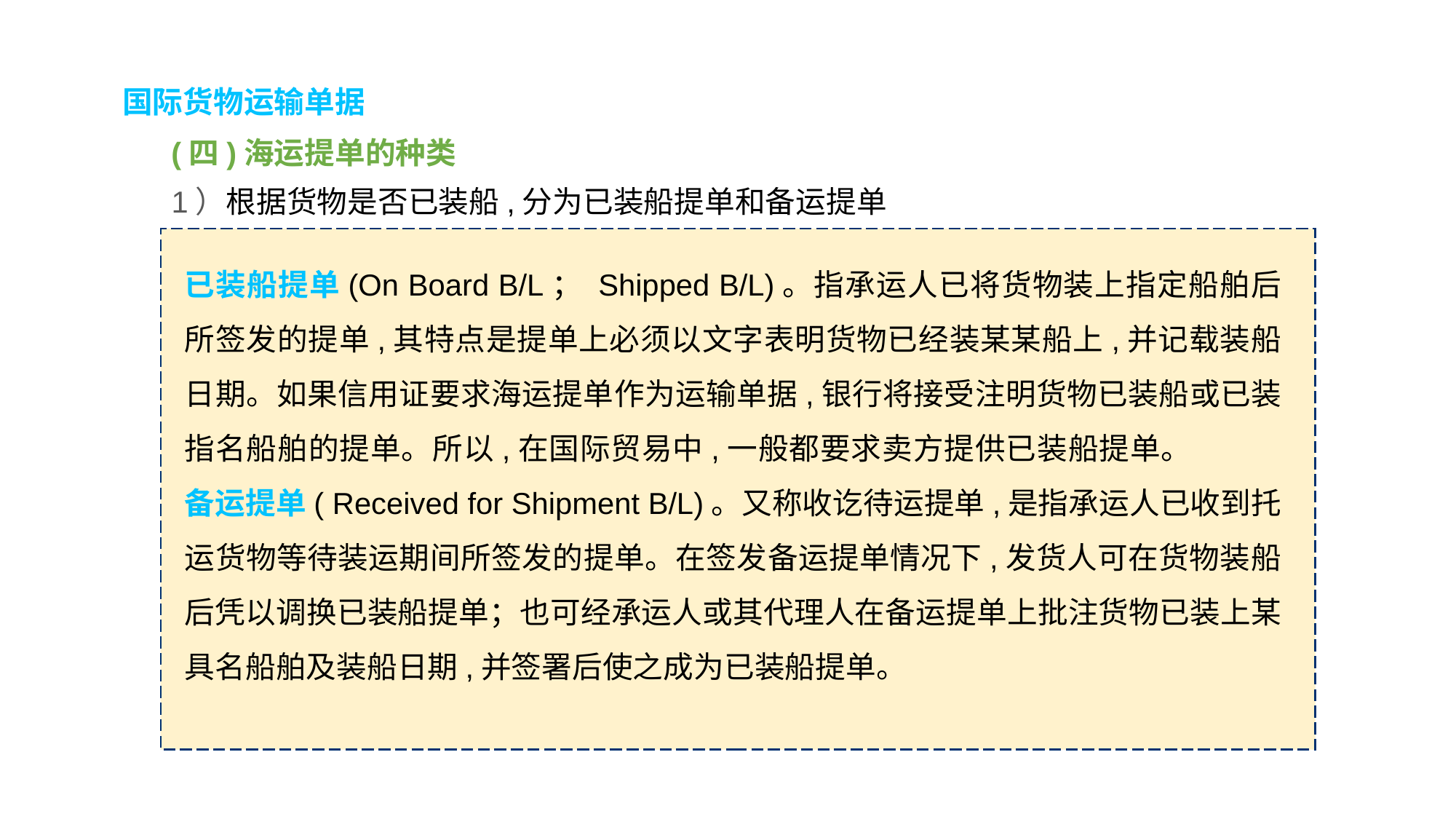

国际货物运输单据
(四)海运提单的种类
1）根据货物是否已装船,分为已装船提单和备运提单

已装船提单(On Board B/L； Shipped B/L)。指承运人已将货物装上指定船舶后所签发的提单,其特点是提单上必须以文字表明货物已经装某某船上,并记载装船日期。如果信用证要求海运提单作为运输单据,银行将接受注明货物已装船或已装指名船舶的提单。所以,在国际贸易中,一般都要求卖方提供已装船提单。             备运提单( Received for Shipment B/L)。又称收讫待运提单,是指承运人已收到托运货物等待装运期间所签发的提单。在签发备运提单情况下,发货人可在货物装船后凭以调换已装船提单；也可经承运人或其代理人在备运提单上批注货物已装上某具名船舶及装船日期,并签署后使之成为已装船提单。